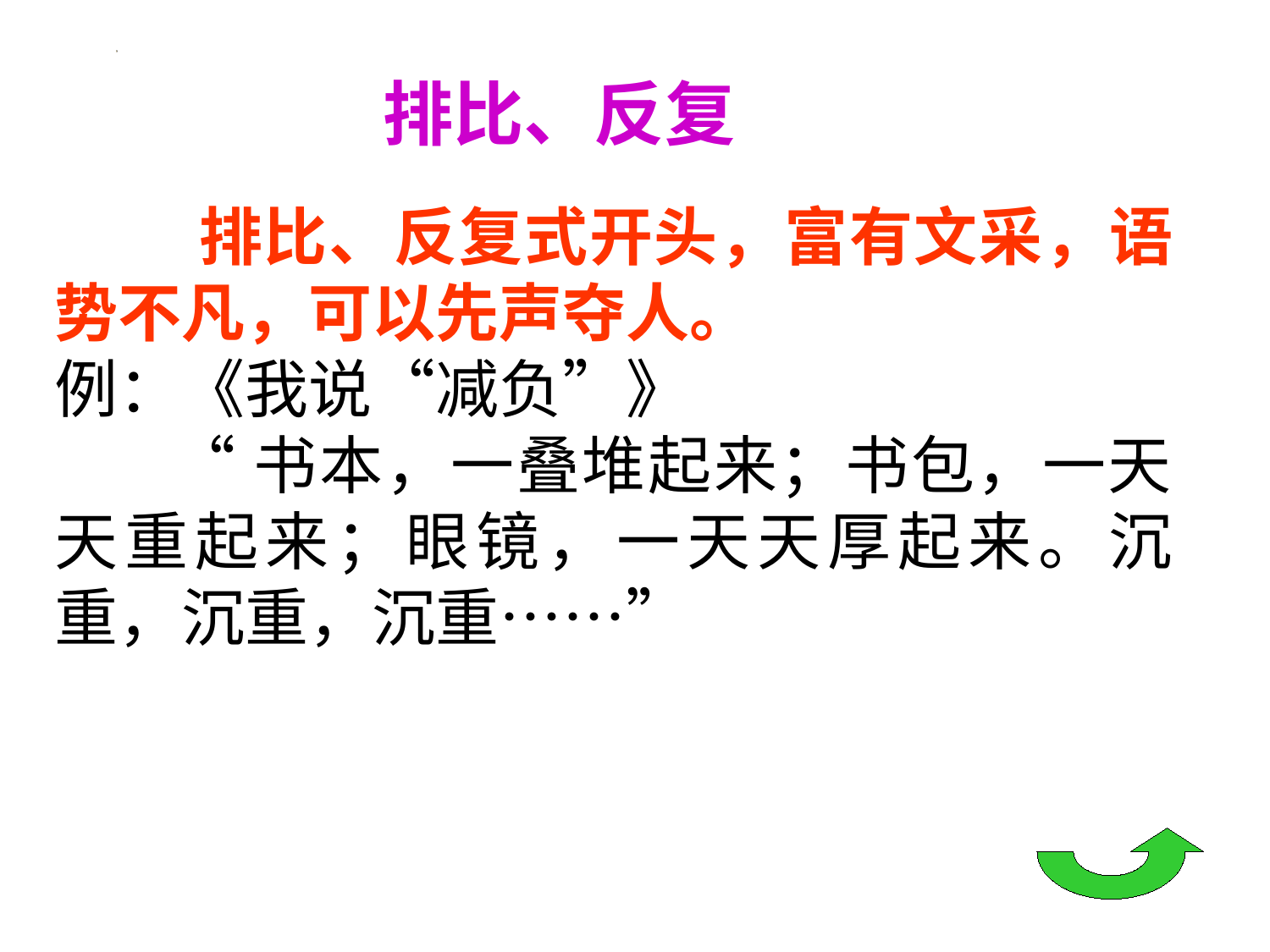

排比、反复
        排比、反复式开头，富有文采，语势不凡，可以先声夺人。
例：《我说“减负”》
       “书本，一叠堆起来；书包，一天天重起来；眼镜，一天天厚起来。沉重，沉重，沉重……”